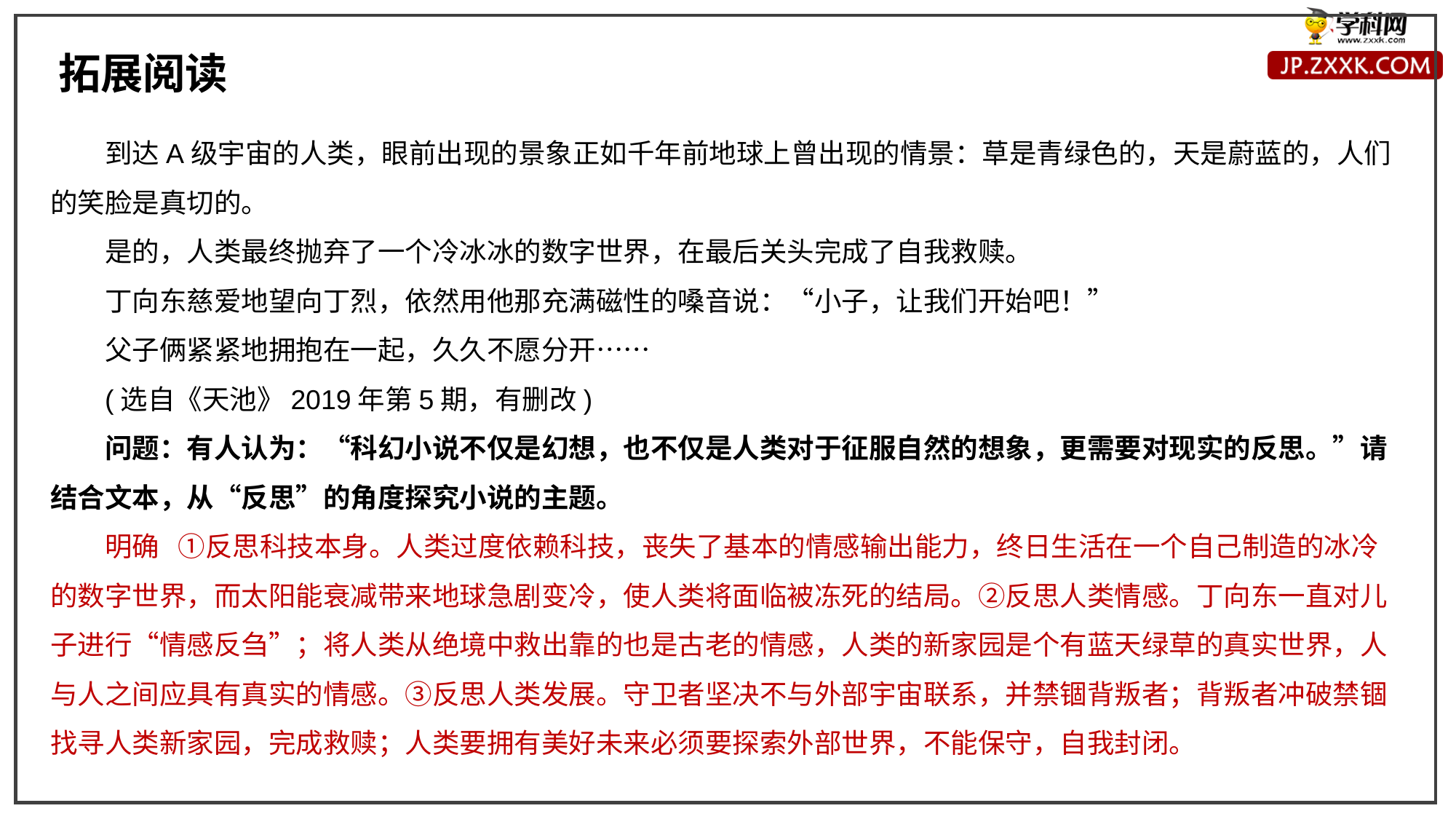

拓展阅读
到达A级宇宙的人类，眼前出现的景象正如千年前地球上曾出现的情景：草是青绿色的，天是蔚蓝的，人们的笑脸是真切的。
是的，人类最终抛弃了一个冷冰冰的数字世界，在最后关头完成了自我救赎。
丁向东慈爱地望向丁烈，依然用他那充满磁性的嗓音说：“小子，让我们开始吧！”
父子俩紧紧地拥抱在一起，久久不愿分开……
(选自《天池》2019年第5期，有删改)
问题：有人认为：“科幻小说不仅是幻想，也不仅是人类对于征服自然的想象，更需要对现实的反思。”请结合文本，从“反思”的角度探究小说的主题。
明确   ①反思科技本身。人类过度依赖科技，丧失了基本的情感输出能力，终日生活在一个自己制造的冰冷的数字世界，而太阳能衰减带来地球急剧变冷，使人类将面临被冻死的结局。②反思人类情感。丁向东一直对儿子进行“情感反刍”；将人类从绝境中救出靠的也是古老的情感，人类的新家园是个有蓝天绿草的真实世界，人与人之间应具有真实的情感。③反思人类发展。守卫者坚决不与外部宇宙联系，并禁锢背叛者；背叛者冲破禁锢找寻人类新家园，完成救赎；人类要拥有美好未来必须要探索外部世界，不能保守，自我封闭。